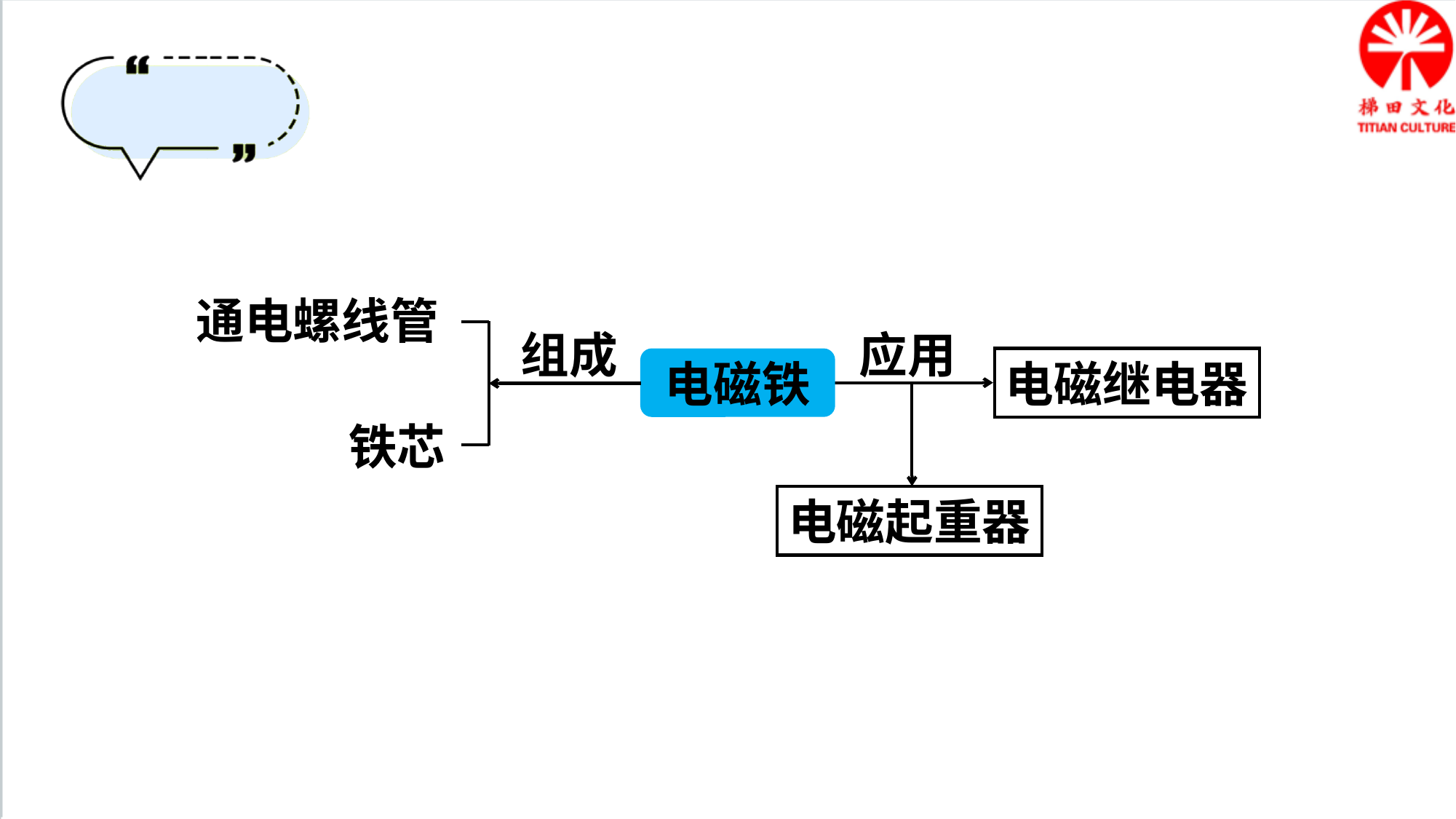

通电螺线管
组成
应用
电磁铁
电磁继电器
铁芯
电磁起重器